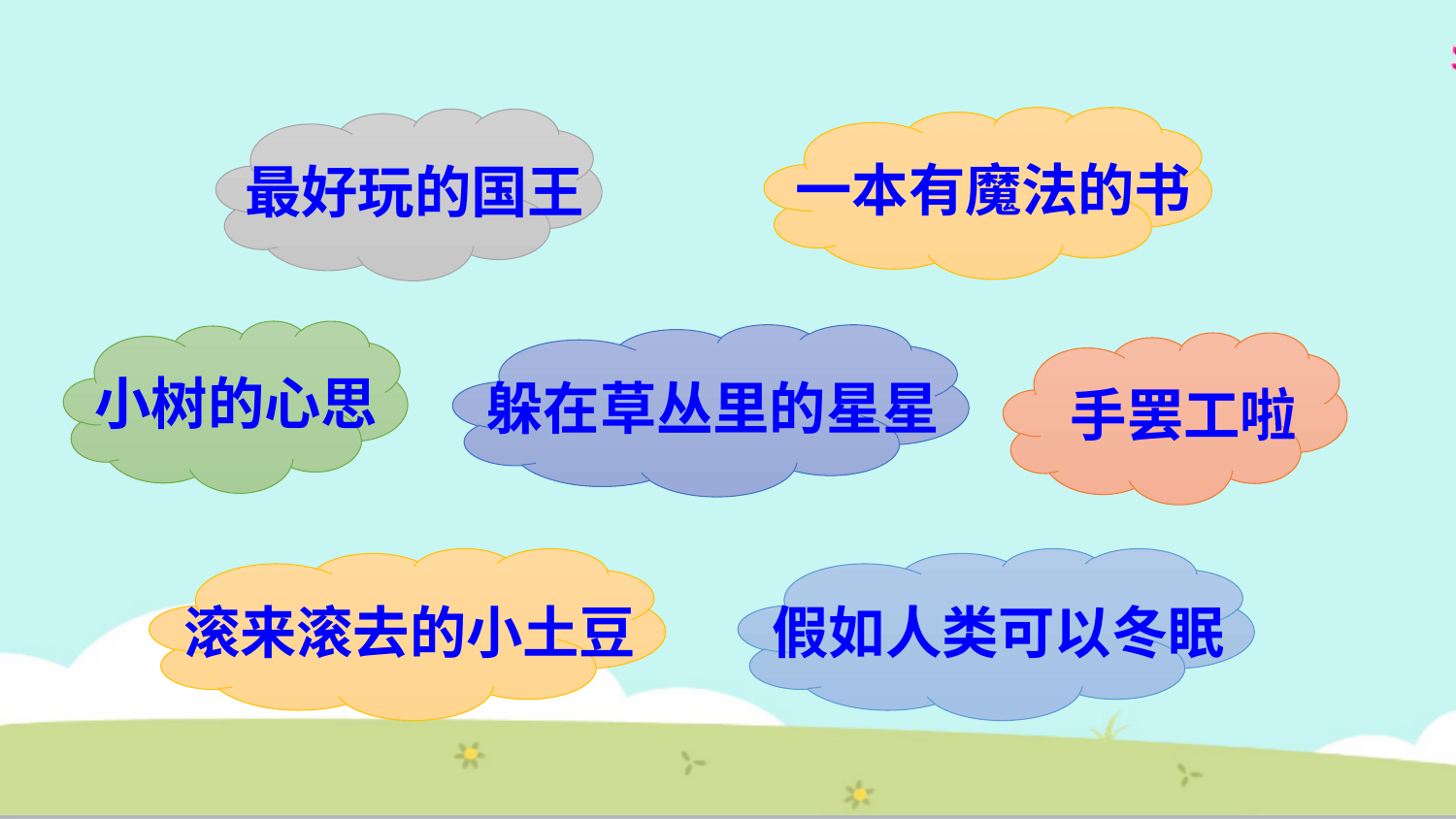

一本有魔法的书

最好玩的国王

小树的心思

躲在草丛里的星星

手罢工啦

滚来滚去的小土豆

假如人类可以冬眠